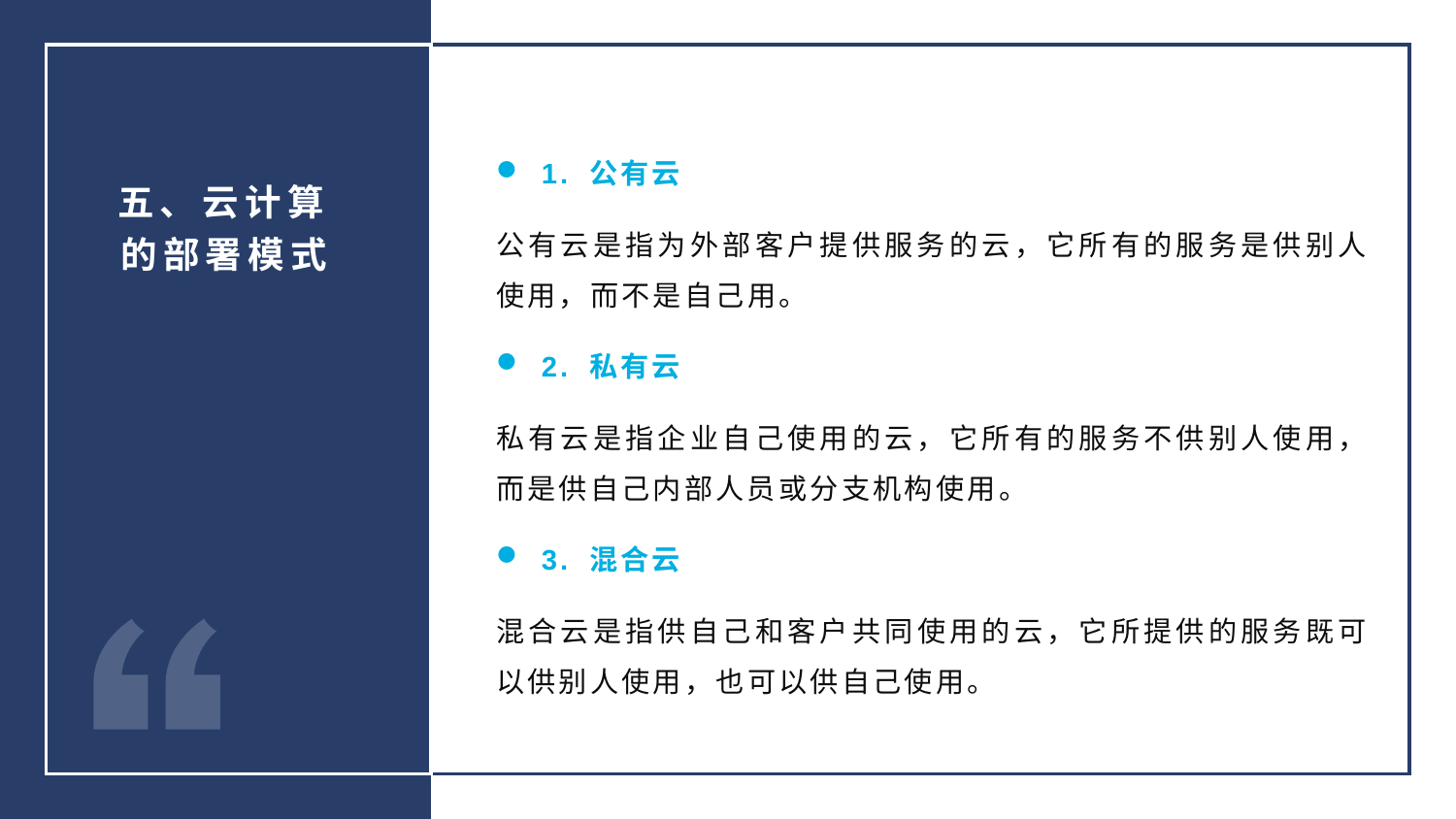

1. 公有云
公有云是指为外部客户提供服务的云，它所有的服务是供别人使用，而不是自己用。
2. 私有云
私有云是指企业自己使用的云，它所有的服务不供别人使用，而是供自己内部人员或分支机构使用。
3. 混合云
混合云是指供自己和客户共同使用的云，它所提供的服务既可以供别人使用，也可以供自己使用。
五、云计算的部署模式